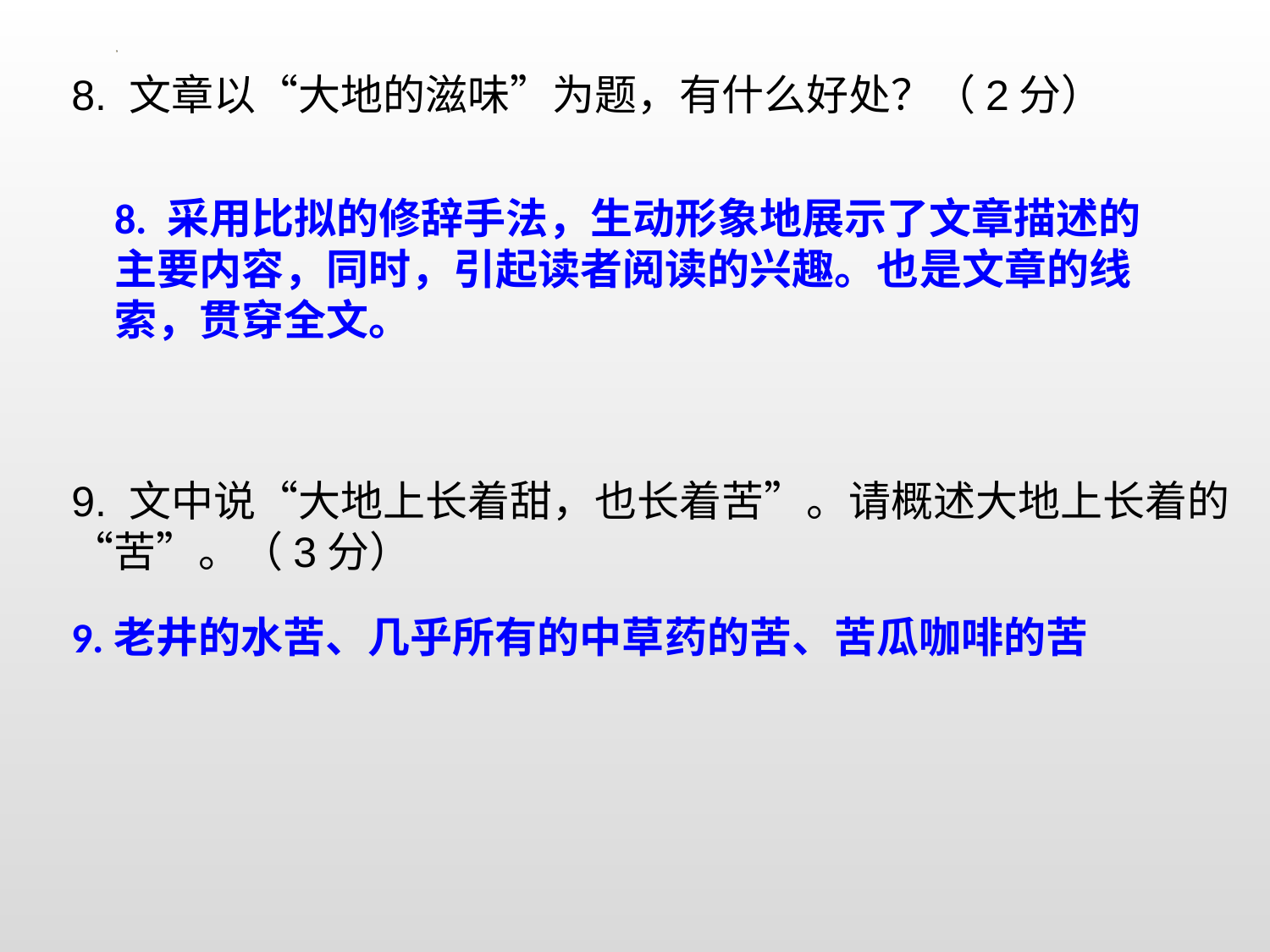

8. 文章以“大地的滋味”为题，有什么好处？（2分）

9. 文中说“大地上长着甜，也长着苦”。请概述大地上长着的“苦”。（3分）
8. 采用比拟的修辞手法，生动形象地展示了文章描述的主要内容，同时，引起读者阅读的兴趣。也是文章的线索，贯穿全文。
9.老井的水苦、几乎所有的中草药的苦、苦瓜咖啡的苦